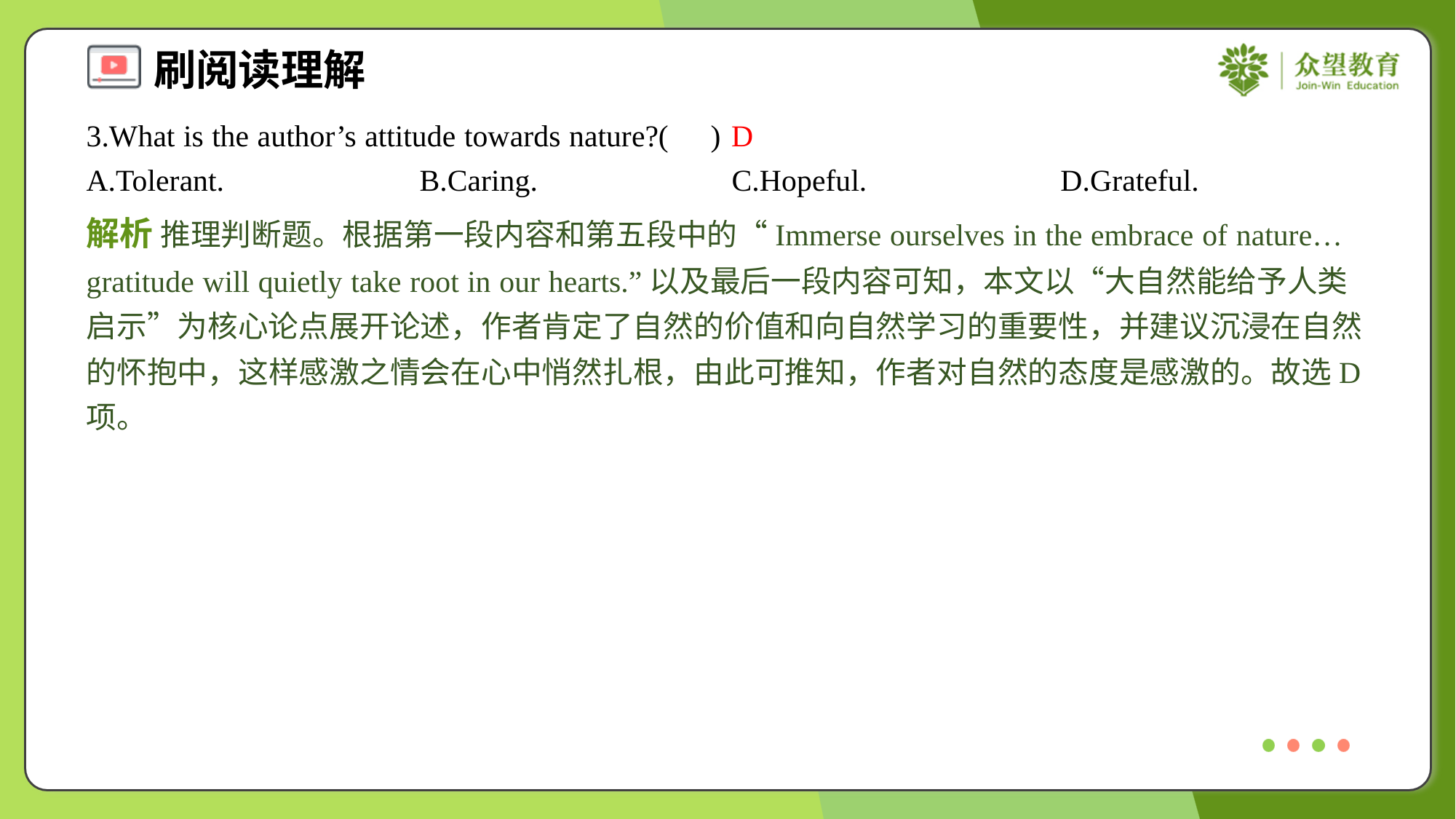

3.What is the author’s attitude towards nature?(     )
D
A.Tolerant.	B.Caring.	C.Hopeful.	D.Grateful.
解析 推理判断题。根据第一段内容和第五段中的“Immerse ourselves in the embrace of nature… gratitude will quietly take root in our hearts.”以及最后一段内容可知，本文以“大自然能给予人类启示”为核心论点展开论述，作者肯定了自然的价值和向自然学习的重要性，并建议沉浸在自然的怀抱中，这样感激之情会在心中悄然扎根，由此可推知，作者对自然的态度是感激的。故选D项。